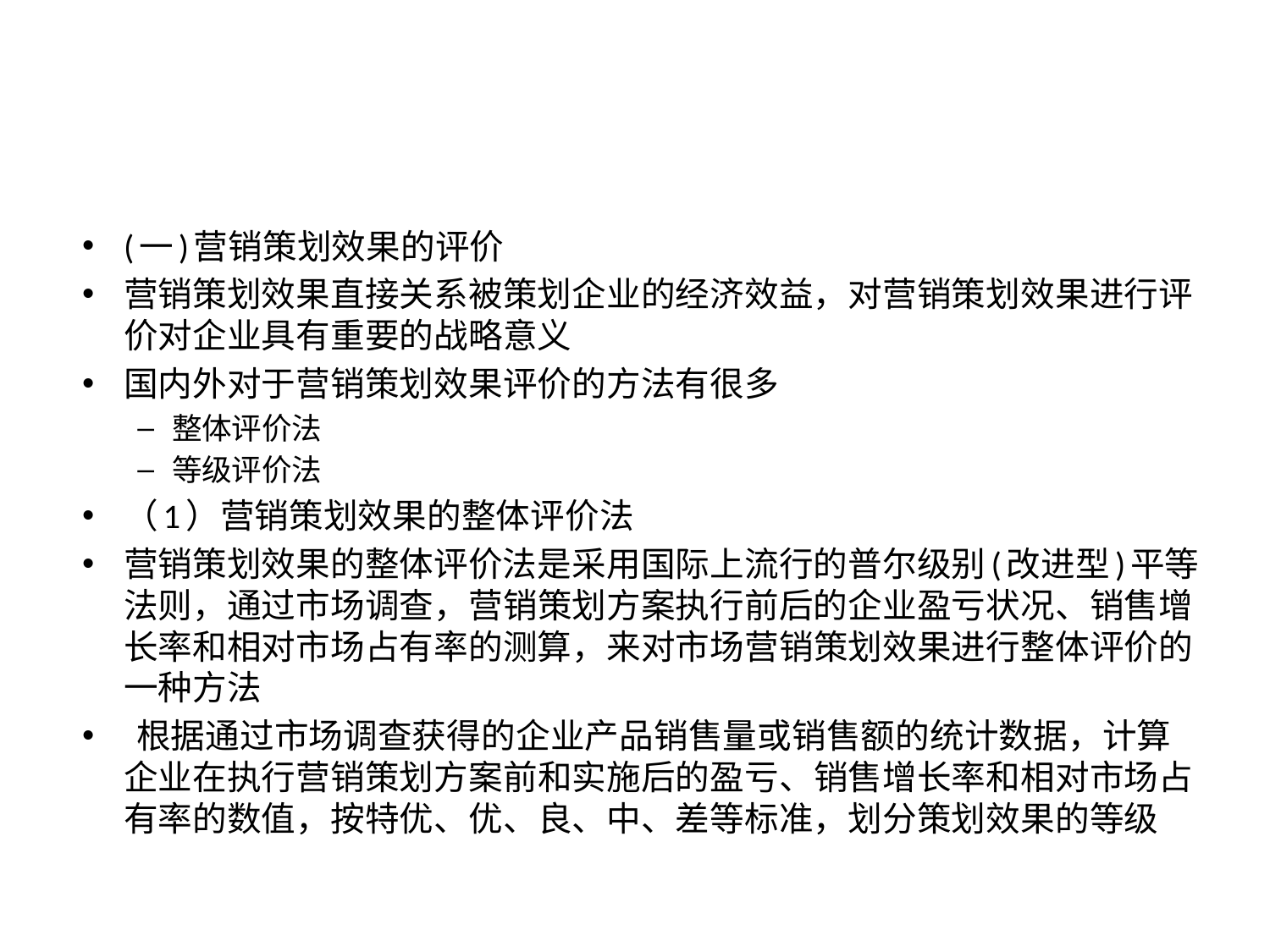

#
(一)营销策划效果的评价
营销策划效果直接关系被策划企业的经济效益，对营销策划效果进行评价对企业具有重要的战略意义
国内外对于营销策划效果评价的方法有很多
整体评价法
等级评价法
（1）营销策划效果的整体评价法
营销策划效果的整体评价法是采用国际上流行的普尔级别(改进型)平等法则，通过市场调查，营销策划方案执行前后的企业盈亏状况、销售增长率和相对市场占有率的测算，来对市场营销策划效果进行整体评价的一种方法
 根据通过市场调查获得的企业产品销售量或销售额的统计数据，计算企业在执行营销策划方案前和实施后的盈亏、销售增长率和相对市场占有率的数值，按特优、优、良、中、差等标准，划分策划效果的等级